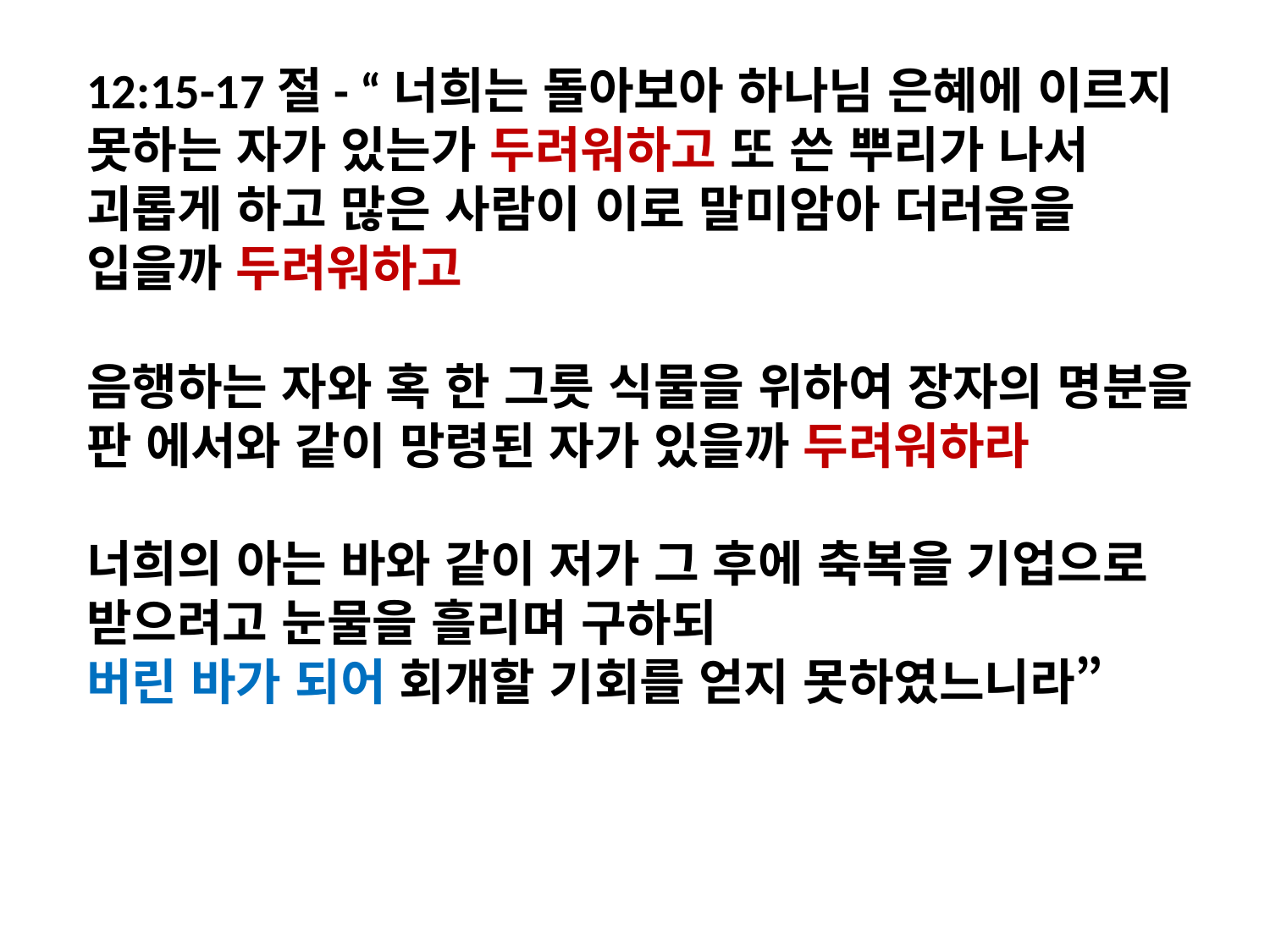

12:15-17절- “너희는 돌아보아 하나님 은혜에 이르지 못하는 자가 있는가 두려워하고 또 쓴 뿌리가 나서 괴롭게 하고 많은 사람이 이로 말미암아 더러움을 입을까 두려워하고

음행하는 자와 혹 한 그릇 식물을 위하여 장자의 명분을 판 에서와 같이 망령된 자가 있을까 두려워하라

너희의 아는 바와 같이 저가 그 후에 축복을 기업으로 받으려고 눈물을 흘리며 구하되
버린 바가 되어 회개할 기회를 얻지 못하였느니라”